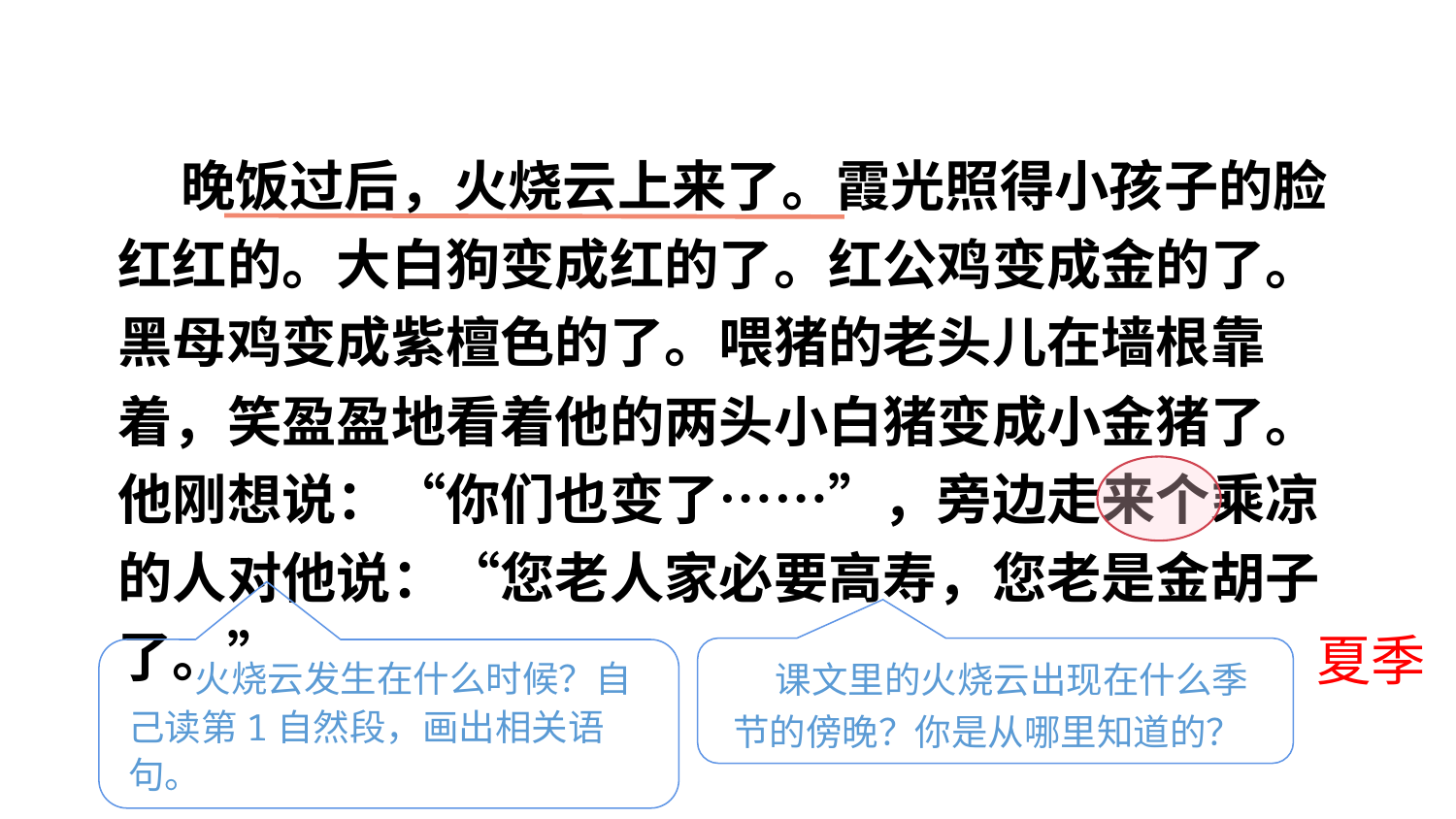

晚饭过后，火烧云上来了。霞光照得小孩子的脸红红的。大白狗变成红的了。红公鸡变成金的了。黑母鸡变成紫檀色的了。喂猪的老头儿在墙根靠着，笑盈盈地看着他的两头小白猪变成小金猪了。他刚想说：“你们也变了……”，旁边走来个乘凉的人对他说：“您老人家必要高寿，您老是金胡子了。”

夏季
    课文里的火烧云出现在什么季节的傍晚？你是从哪里知道的？
       火烧云发生在什么时候？自己读第1自然段，画出相关语句。